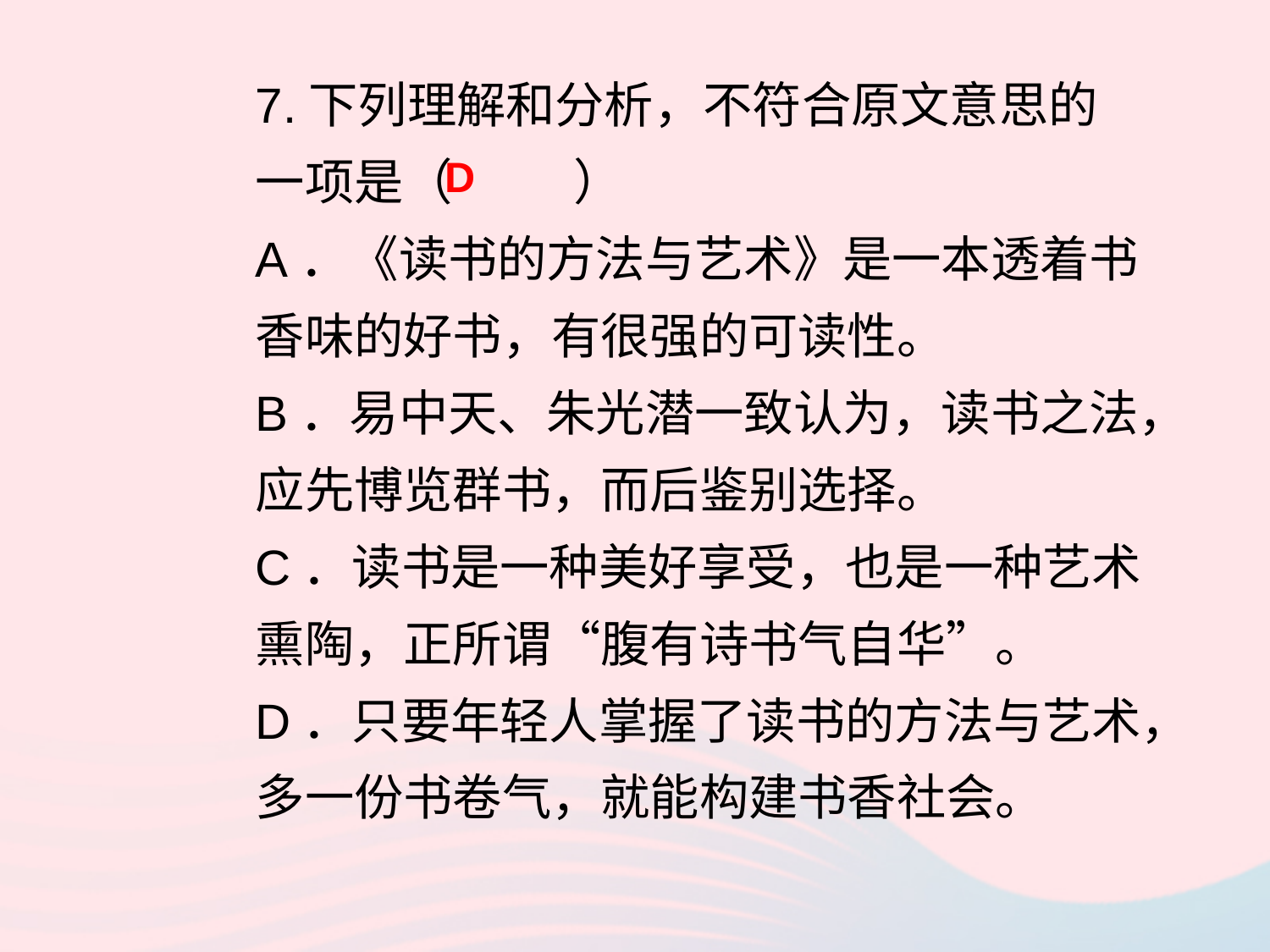

7.下列理解和分析，不符合原文意思的一项是（           ）
A．《读书的方法与艺术》是一本透着书香味的好书，有很强的可读性。
B．易中天、朱光潜一致认为，读书之法，应先博览群书，而后鉴别选择。
C．读书是一种美好享受，也是一种艺术熏陶，正所谓“腹有诗书气自华”。
D．只要年轻人掌握了读书的方法与艺术，多一份书卷气，就能构建书香社会。
D